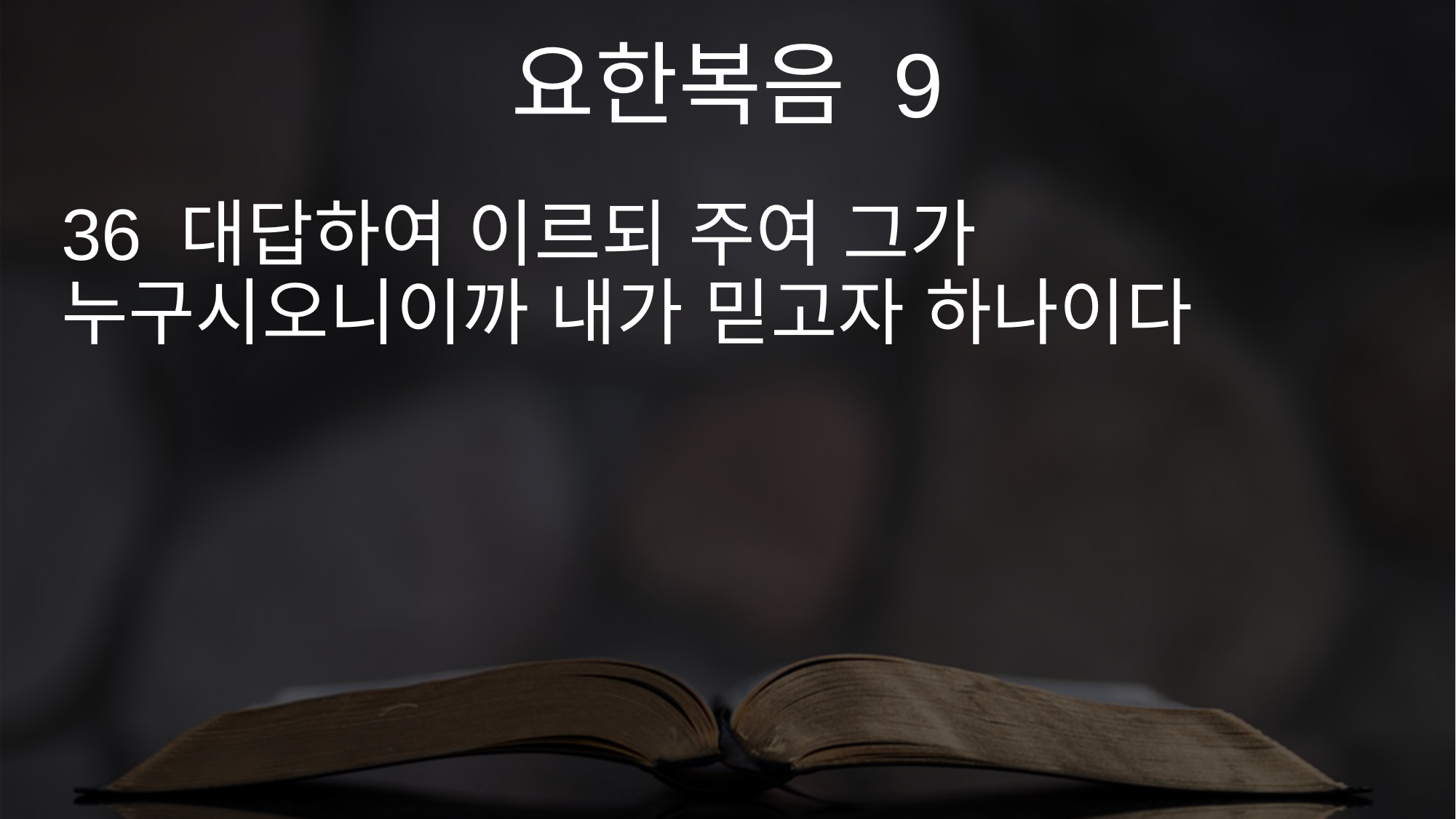

요한복음 9
36 대답하여 이르되 주여 그가 누구시오니이까 내가 믿고자 하나이다